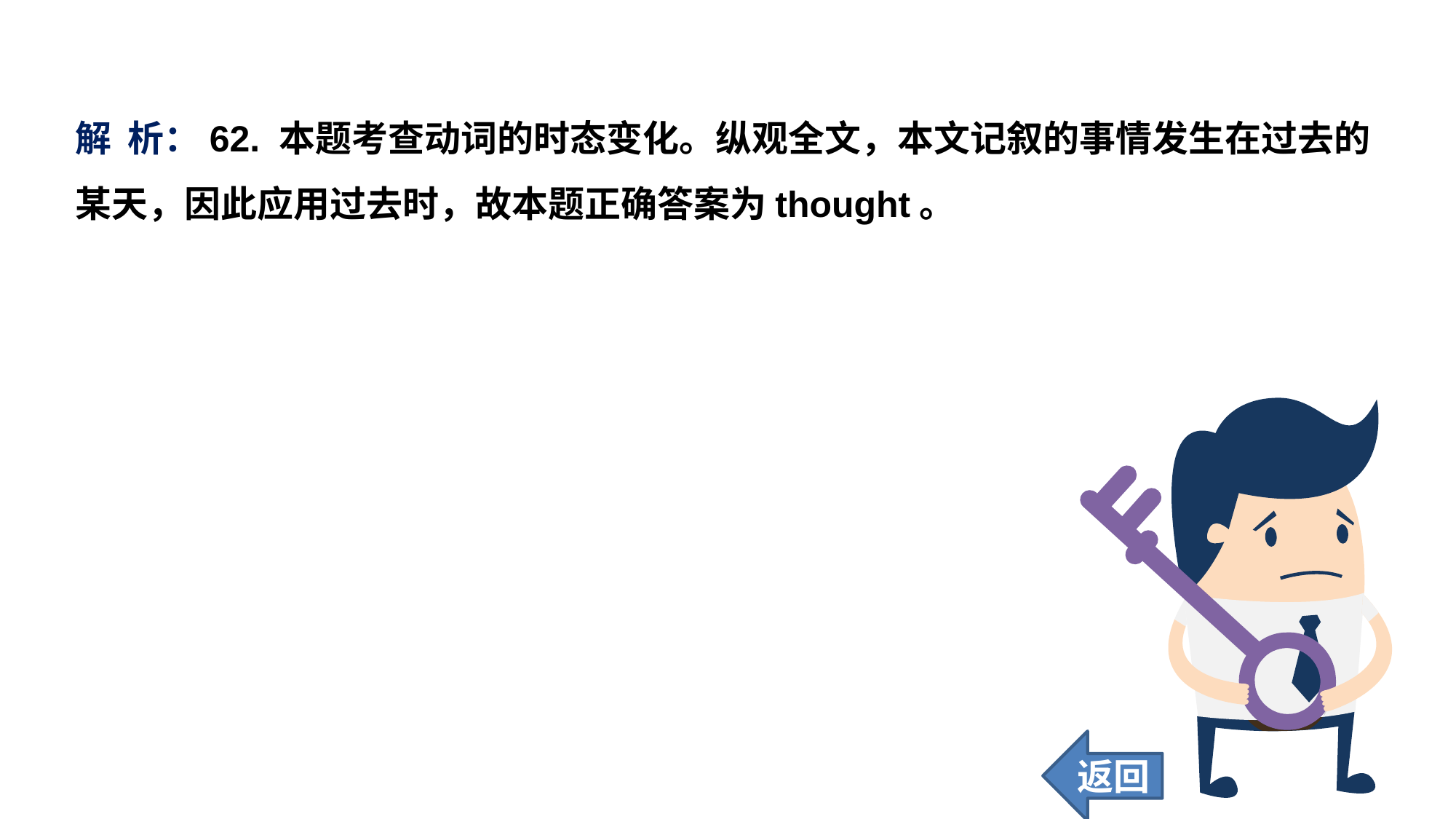

解  析：62. 本题考查动词的时态变化。纵观全文，本文记叙的事情发生在过去的某天，因此应用过去时，故本题正确答案为thought。

返回
251